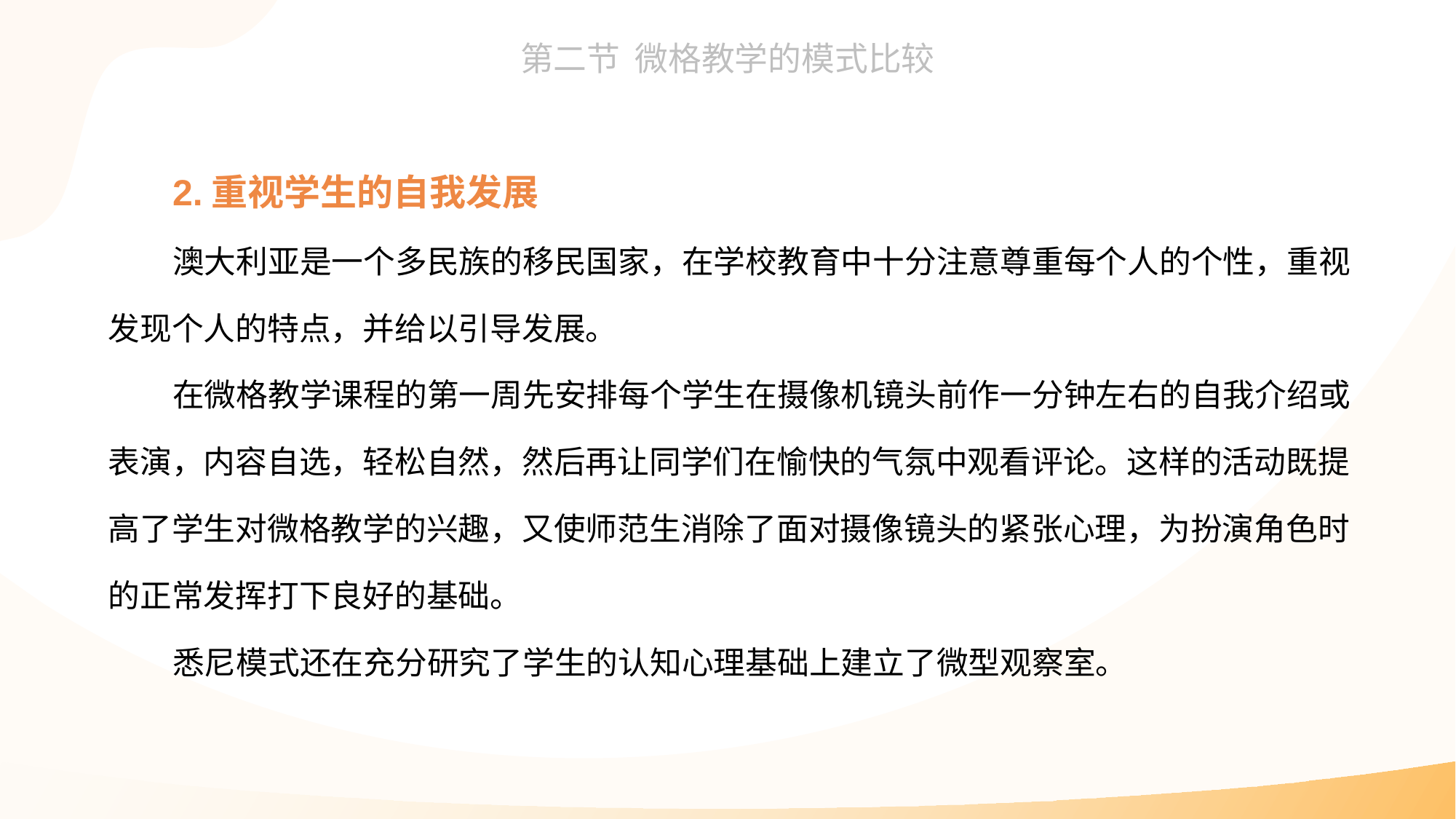

2.重视学生的自我发展
澳大利亚是一个多民族的移民国家，在学校教育中十分注意尊重每个人的个性，重视发现个人的特点，并给以引导发展。
在微格教学课程的第一周先安排每个学生在摄像机镜头前作一分钟左右的自我介绍或表演，内容自选，轻松自然，然后再让同学们在愉快的气氛中观看评论。这样的活动既提高了学生对微格教学的兴趣，又使师范生消除了面对摄像镜头的紧张心理，为扮演角色时的正常发挥打下良好的基础。
悉尼模式还在充分研究了学生的认知心理基础上建立了微型观察室。